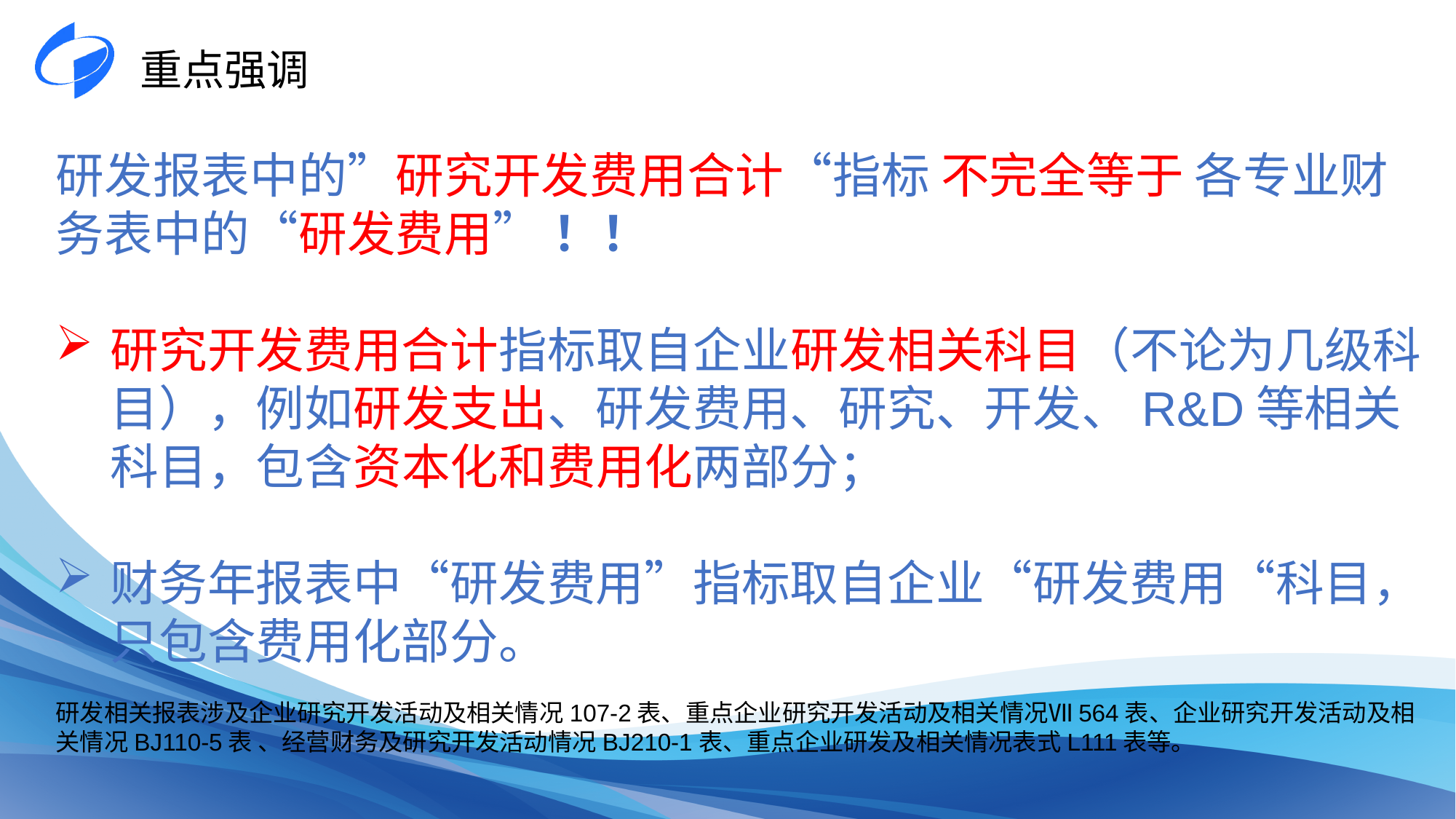

重点强调
研发报表中的”研究开发费用合计“指标 不完全等于 各专业财务表中的“研发费用” ！！

研究开发费用合计指标取自企业研发相关科目（不论为几级科目），例如研发支出、研发费用、研究、开发、R&D等相关科目，包含资本化和费用化两部分；

财务年报表中“研发费用”指标取自企业“研发费用“科目，只包含费用化部分。

研发相关报表涉及企业研究开发活动及相关情况107-2表、重点企业研究开发活动及相关情况Ⅶ564表、企业研究开发活动及相关情况BJ110-5表 、经营财务及研究开发活动情况BJ210-1表、重点企业研发及相关情况表式L111表等。

3